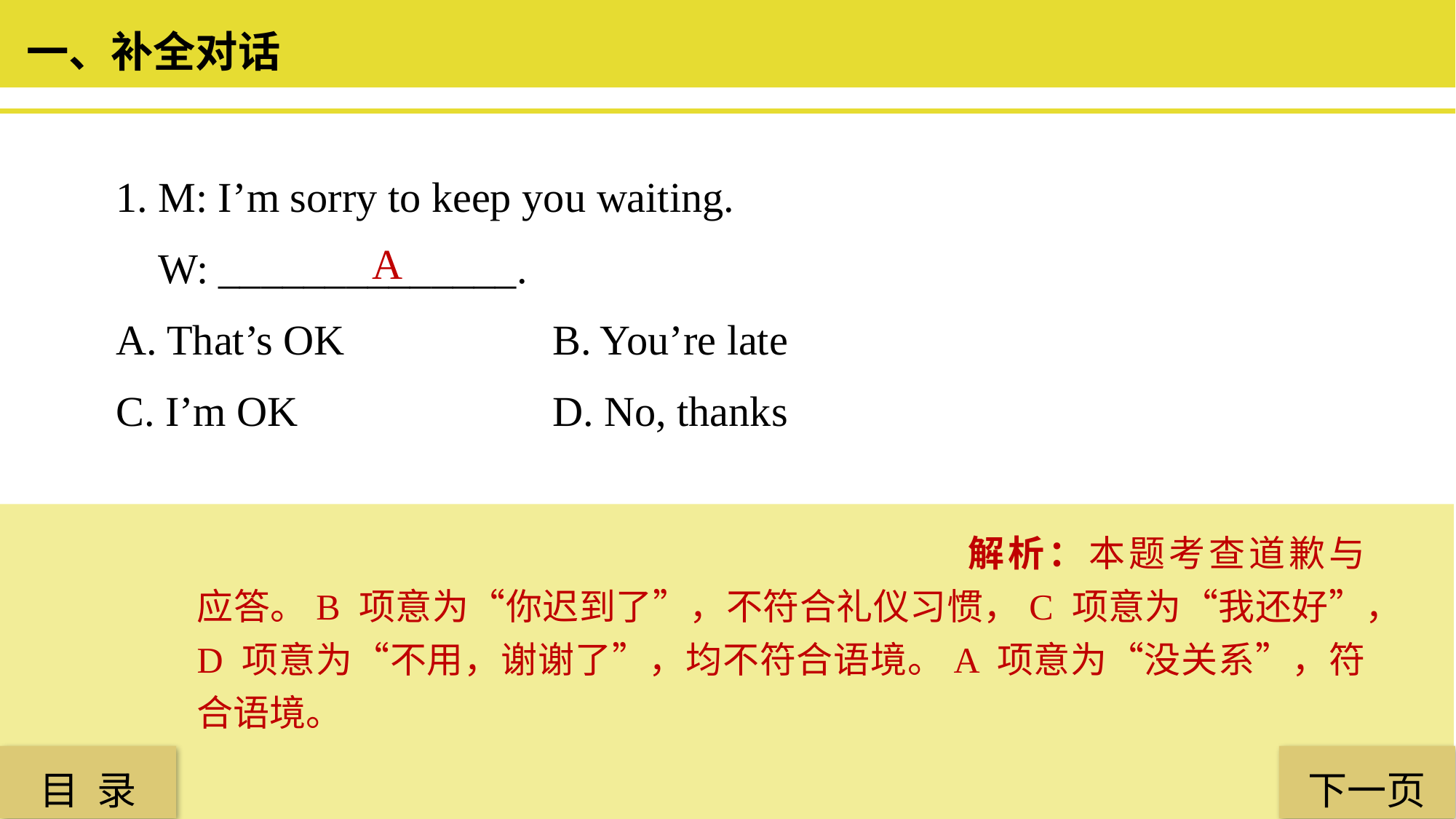

一、补全对话
1. M: I’m sorry to keep you waiting.
    W: ______________.
A. That’s OK 		B. You’re late
C. I’m OK 			D. No, thanks
 A
解析：本题考查道歉与应答。B 项意为“你迟到了”，不符合礼仪习惯，C 项意为“我还好”，D 项意为“不用，谢谢了”，均不符合语境。A 项意为“没关系”，符合语境。